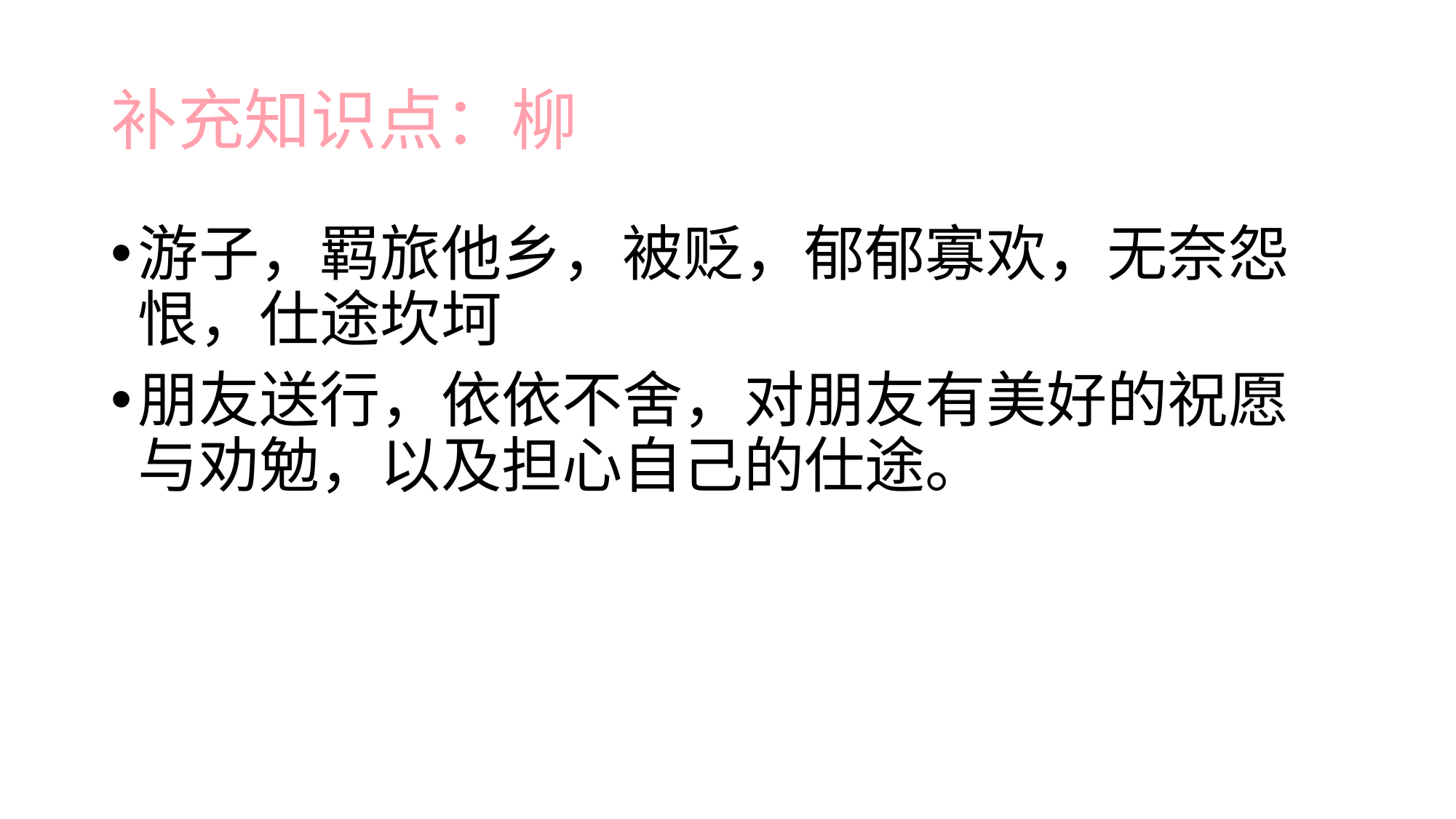

# 补充知识点：柳
游子，羁旅他乡，被贬，郁郁寡欢，无奈怨恨，仕途坎坷
朋友送行，依依不舍，对朋友有美好的祝愿与劝勉，以及担心自己的仕途。